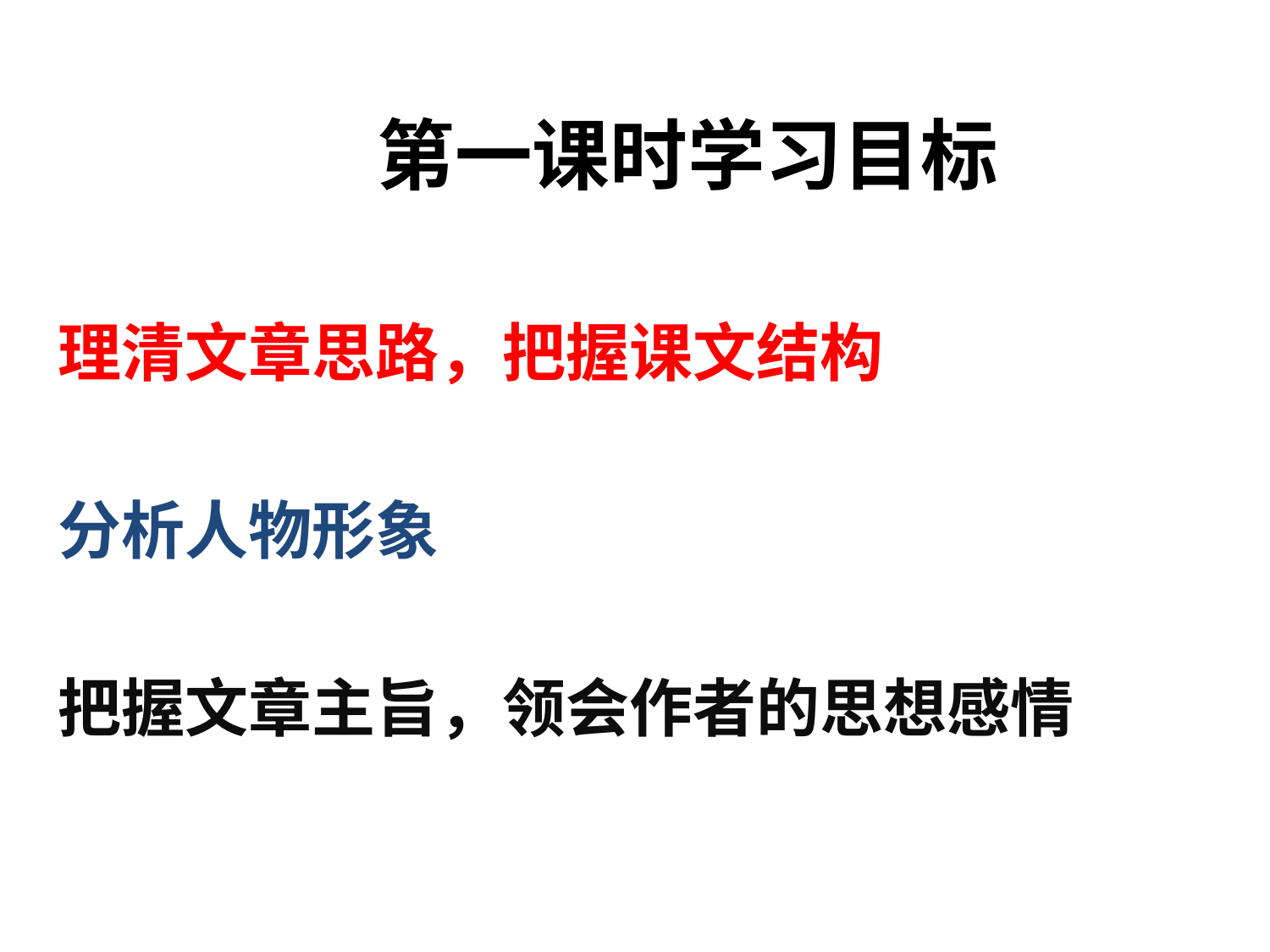

# 第一课时学习目标
理清文章思路，把握课文结构

分析人物形象

把握文章主旨，领会作者的思想感情